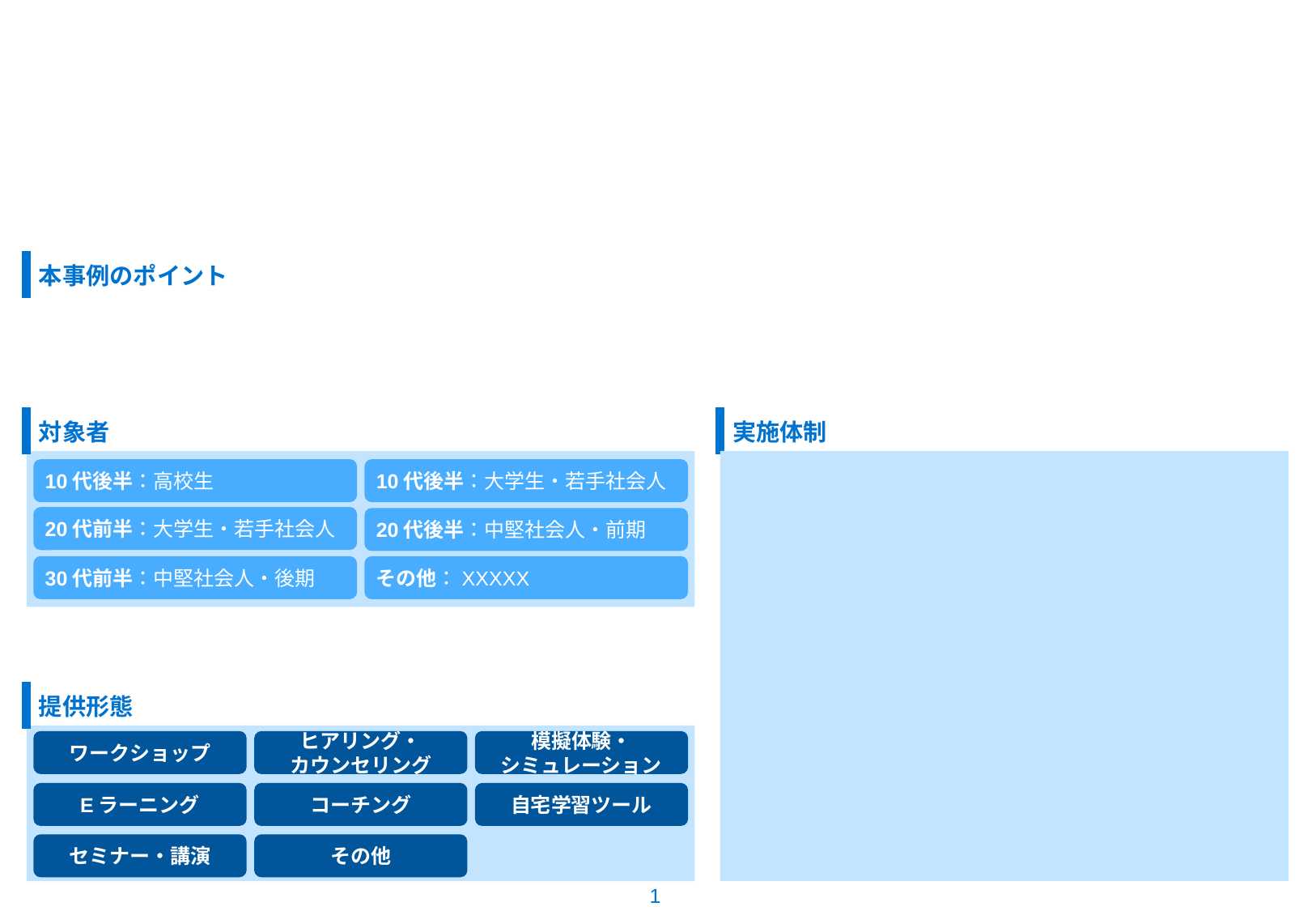

#

10代後半：高校生
10代後半：大学生・若手社会人
20代前半：大学生・若手社会人
20代後半：中堅社会人・前期
30代前半：中堅社会人・後期
その他：XXXXX

ワークショップ
ヒアリング・
カウンセリング
模擬体験・
シミュレーション
Eラーニング
コーチング
自宅学習ツール
セミナー・講演
その他